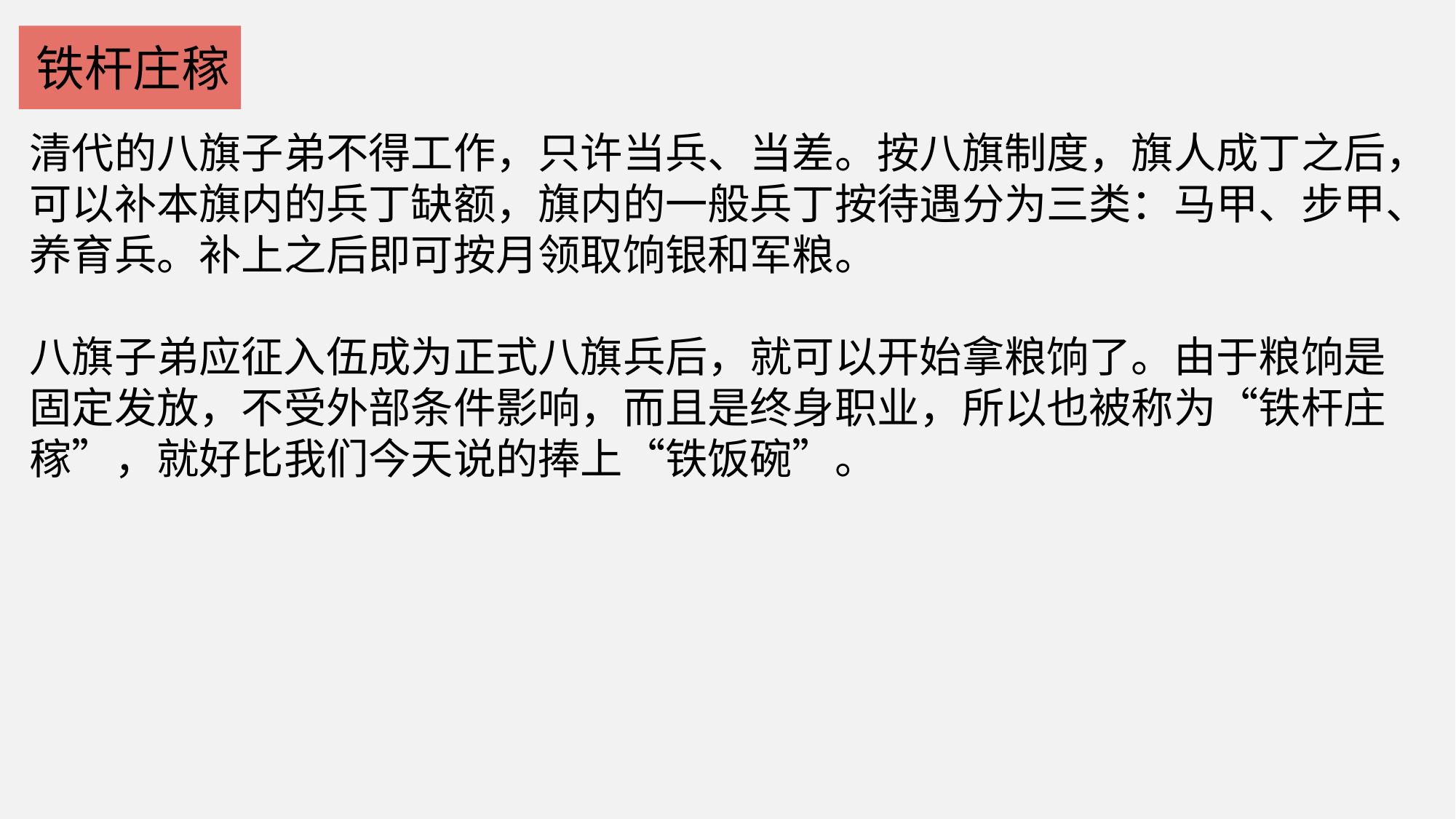

铁杆庄稼
清代的八旗子弟不得工作，只许当兵、当差。按八旗制度，旗人成丁之后，可以补本旗内的兵丁缺额，旗内的一般兵丁按待遇分为三类：马甲、步甲、养育兵。补上之后即可按月领取饷银和军粮。

八旗子弟应征入伍成为正式八旗兵后，就可以开始拿粮饷了。由于粮饷是固定发放，不受外部条件影响，而且是终身职业，所以也被称为“铁杆庄稼”，就好比我们今天说的捧上“铁饭碗”。